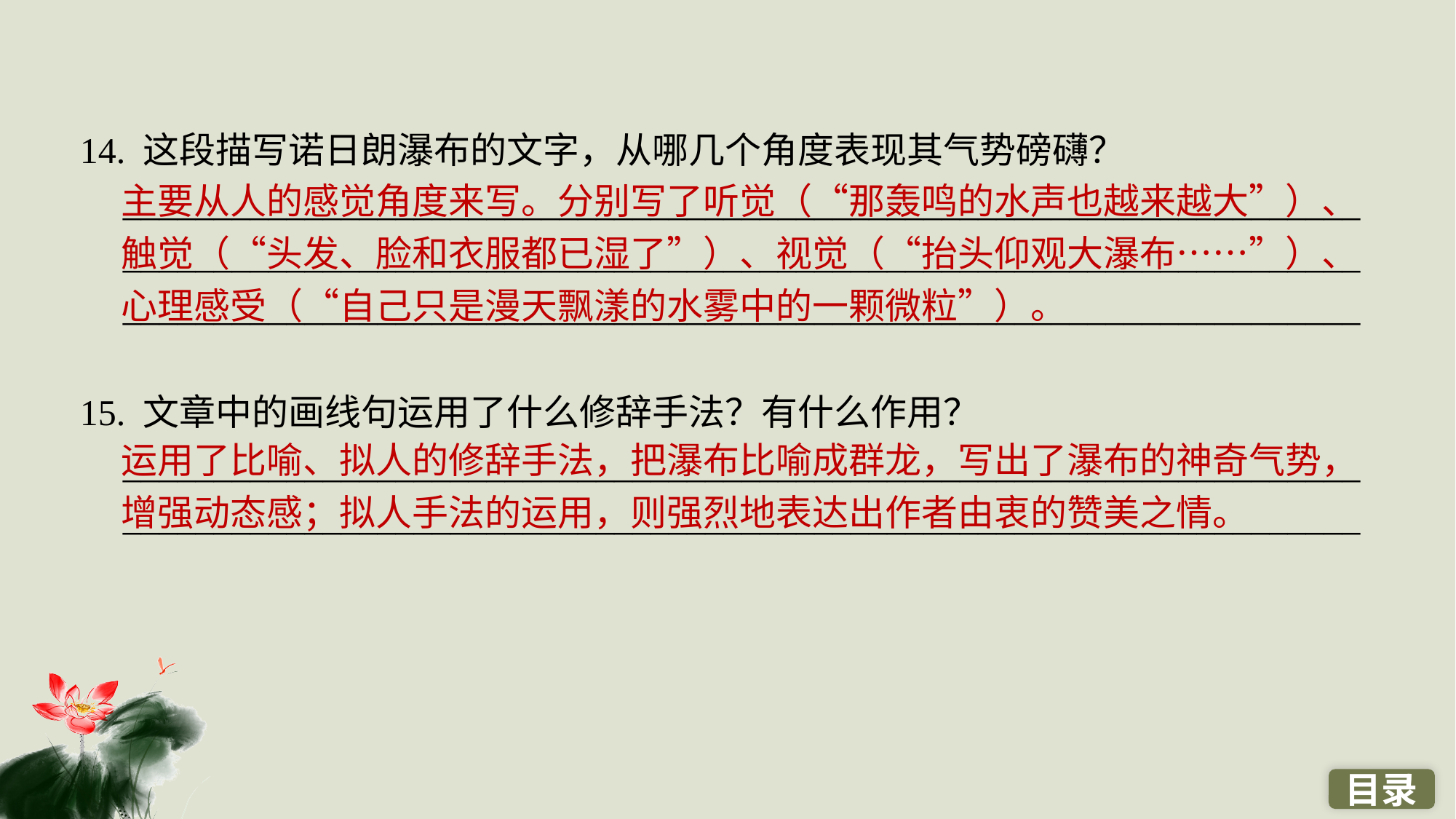

14. 这段描写诺日朗瀑布的文字，从哪几个角度表现其气势磅礴？____________________________________________________________________________________________________________________________________________________________________________________________________________

15. 文章中的画线句运用了什么修辞手法？有什么作用？________________________________________________________________________________________________________________________________________
主要从人的感觉角度来写。分别写了听觉（“那轰鸣的水声也越来越大”）、触觉（“头发、脸和衣服都已湿了”）、视觉（“抬头仰观大瀑布……”）、心理感受（“自己只是漫天飘漾的水雾中的一颗微粒”）。
运用了比喻、拟人的修辞手法，把瀑布比喻成群龙，写出了瀑布的神奇气势，增强动态感；拟人手法的运用，则强烈地表达出作者由衷的赞美之情。